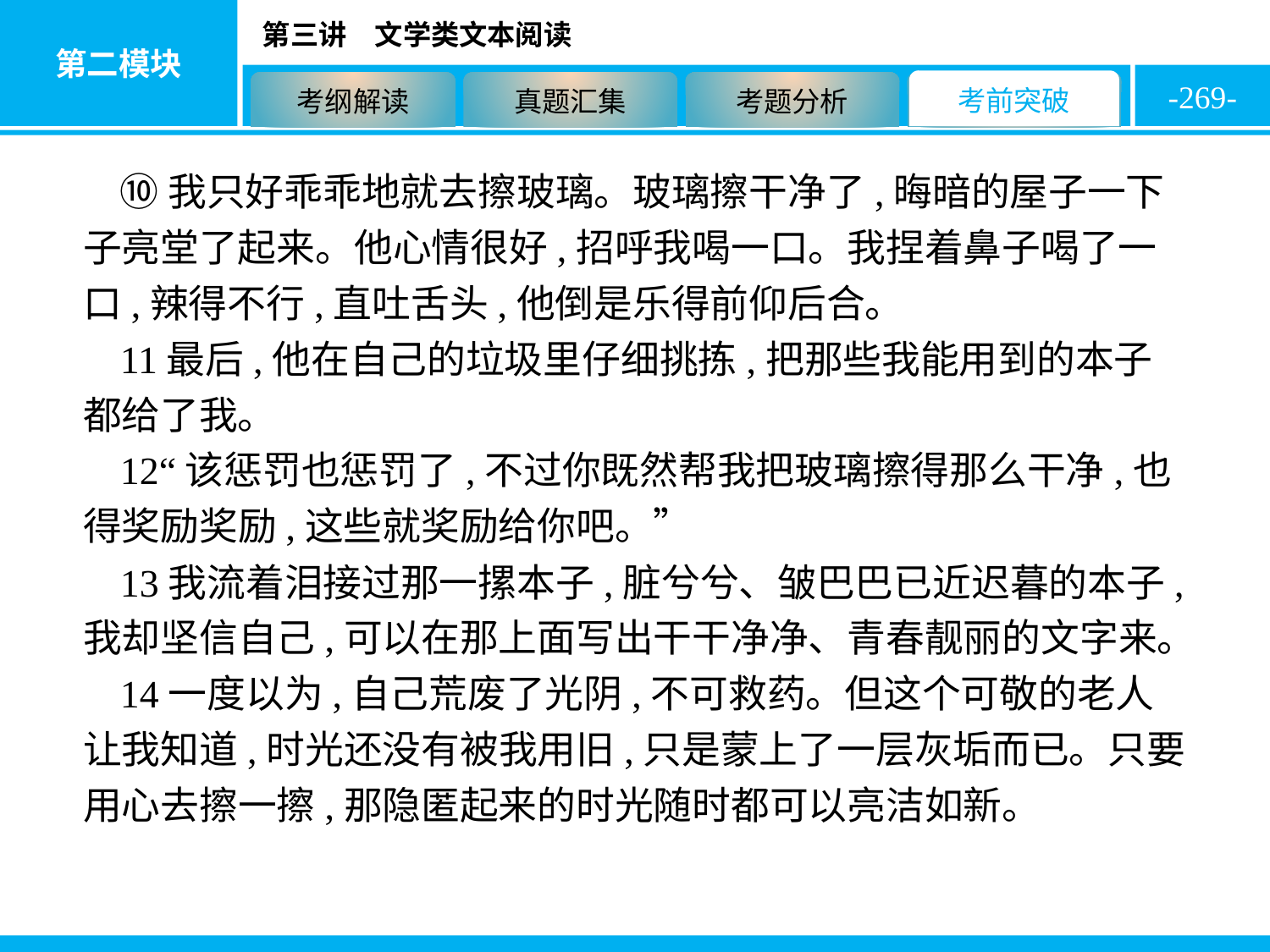

-269-
⑩我只好乖乖地就去擦玻璃。玻璃擦干净了,晦暗的屋子一下子亮堂了起来。他心情很好,招呼我喝一口。我捏着鼻子喝了一口,辣得不行,直吐舌头,他倒是乐得前仰后合。
11最后,他在自己的垃圾里仔细挑拣,把那些我能用到的本子都给了我。
12“该惩罚也惩罚了,不过你既然帮我把玻璃擦得那么干净,也得奖励奖励,这些就奖励给你吧。”
13我流着泪接过那一摞本子,脏兮兮、皱巴巴已近迟暮的本子,我却坚信自己,可以在那上面写出干干净净、青春靓丽的文字来。
14一度以为,自己荒废了光阴,不可救药。但这个可敬的老人让我知道,时光还没有被我用旧,只是蒙上了一层灰垢而已。只要用心去擦一擦,那隐匿起来的时光随时都可以亮洁如新。